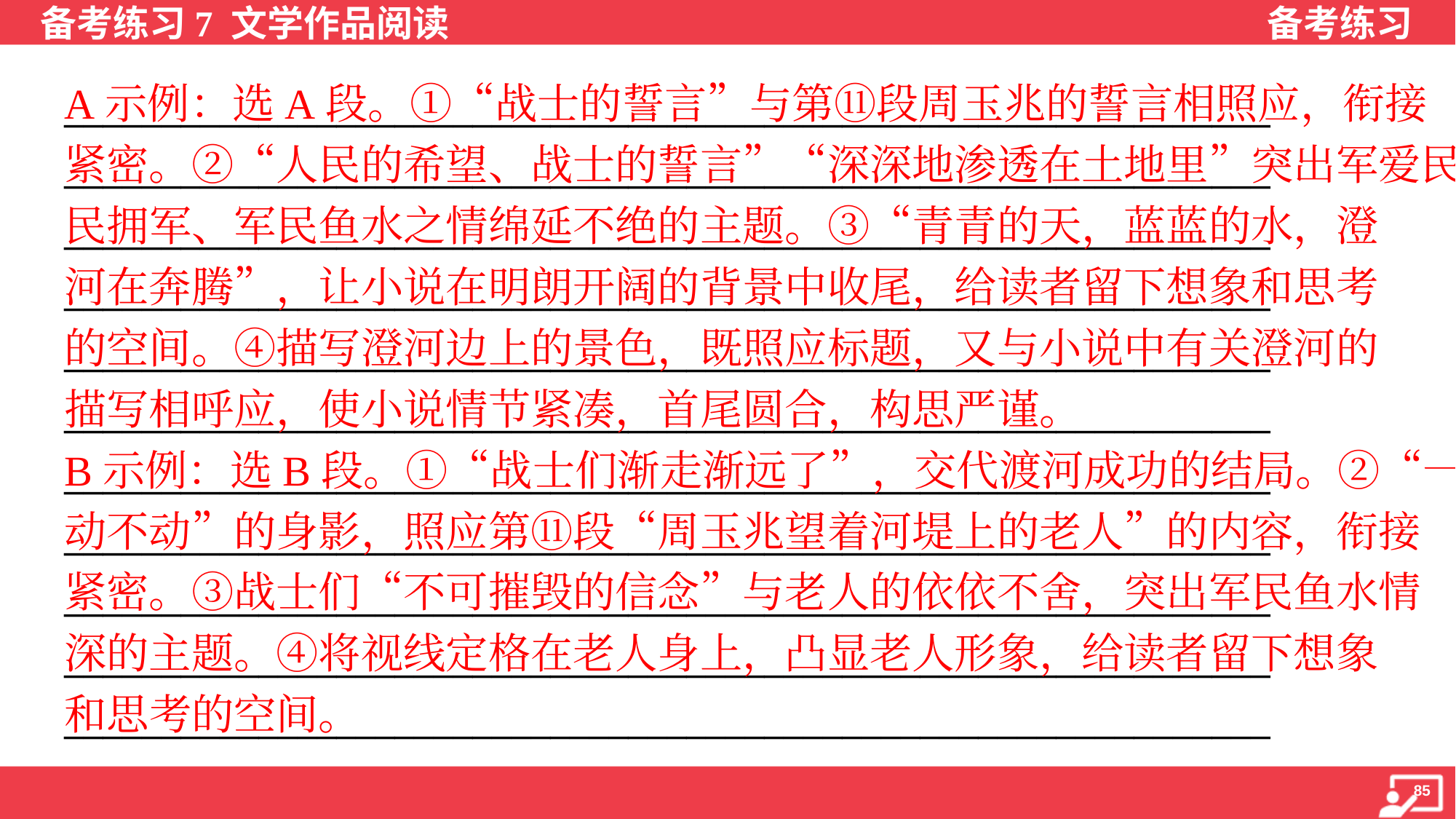

A示例：选A段。①“战士的誓言”与第⑪段周玉兆的誓言相照应，衔接
紧密。②“人民的希望、战士的誓言”“深深地渗透在土地里”突出军爱民、
民拥军、军民鱼水之情绵延不绝的主题。③“青青的天，蓝蓝的水，澄
河在奔腾”，让小说在明朗开阔的背景中收尾，给读者留下想象和思考
的空间。④描写澄河边上的景色，既照应标题，又与小说中有关澄河的
描写相呼应，使小说情节紧凑，首尾圆合，构思严谨。
B示例：选B段。①“战士们渐走渐远了”，交代渡河成功的结局。②“一
动不动”的身影，照应第⑪段“周玉兆望着河堤上的老人”的内容，衔接
紧密。③战士们“不可摧毁的信念”与老人的依依不舍，突出军民鱼水情
深的主题。④将视线定格在老人身上，凸显老人形象，给读者留下想象
和思考的空间。
______________________________________________________________
______________________________________________________________
______________________________________________________________
______________________________________________________________
______________________________________________________________
______________________________________________________________
______________________________________________________________
______________________________________________________________
______________________________________________________________
______________________________________________________________
______________________________________________________________